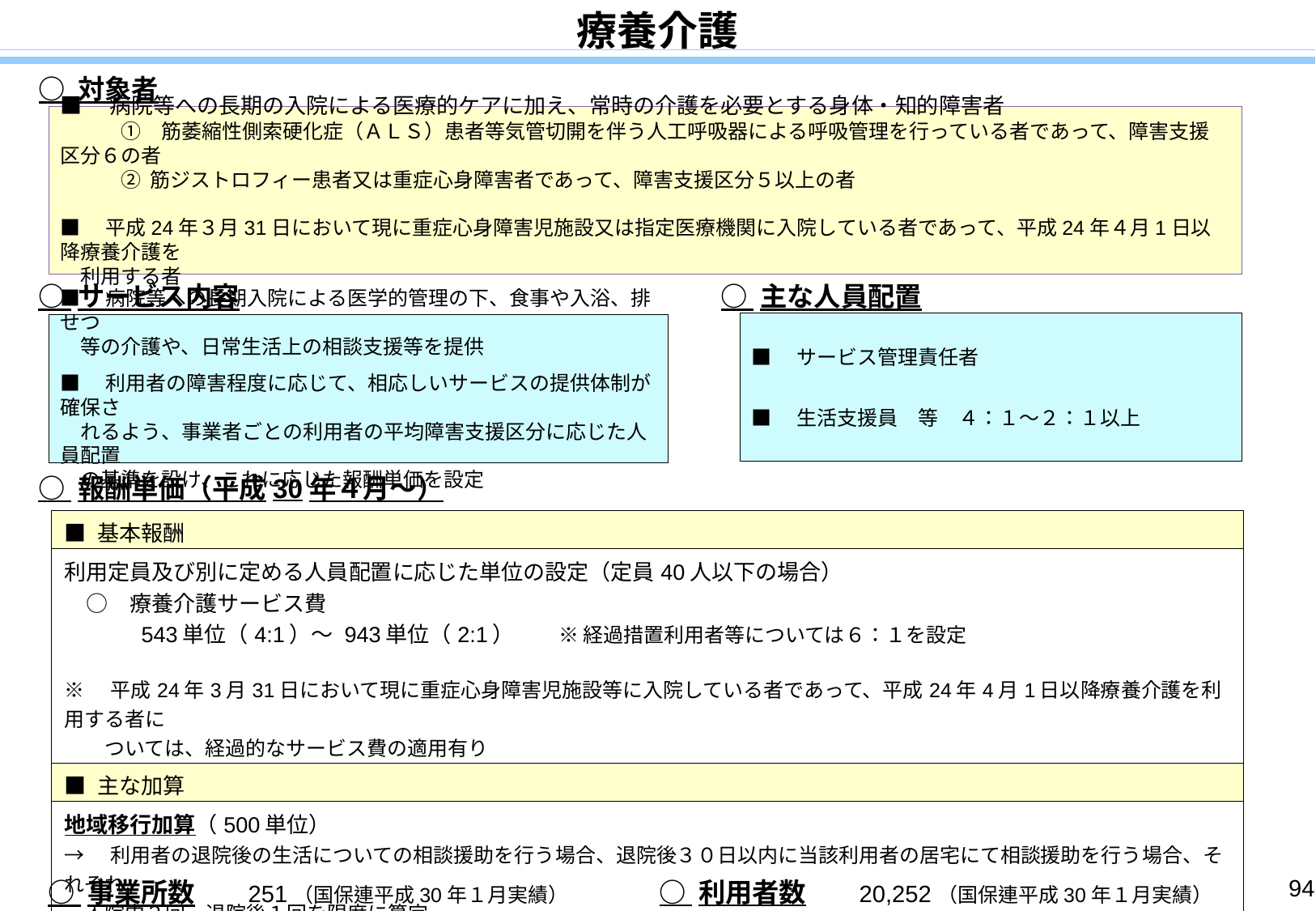

療養介護
○ 対象者
■　病院等への長期の入院による医療的ケアに加え、常時の介護を必要とする身体・知的障害者
　　　①　筋萎縮性側索硬化症（ＡＬＳ）患者等気管切開を伴う人工呼吸器による呼吸管理を行っている者であって、障害支援区分６の者
　　　②  筋ジストロフィー患者又は重症心身障害者であって、障害支援区分５以上の者

■　平成24年３月31日において現に重症心身障害児施設又は指定医療機関に入院している者であって、平成24年４月1日以降療養介護を
　利用する者
○ サービス内容
○ 主な人員配置
■　サービス管理責任者

■　生活支援員　等　４：１～２：１以上
■　病院等への長期入院による医学的管理の下、食事や入浴、排せつ
　等の介護や、日常生活上の相談支援等を提供

■　利用者の障害程度に応じて、相応しいサービスの提供体制が確保さ
　れるよう、事業者ごとの利用者の平均障害支援区分に応じた人員配置
　の基準を設け、これに応じた報酬単価を設定
○ 報酬単価（平成30年４月～）
| ■ 基本報酬 |
| --- |
| 利用定員及び別に定める人員配置に応じた単位の設定（定員40人以下の場合） 　○　療養介護サービス費 　　 　543単位（4:1）～ 943単位（2:1）　　※ 経過措置利用者等については６：１を設定 ※　平成24年3月31日において現に重症心身障害児施設等に入院している者であって、平成24年4月1日以降療養介護を利用する者に 　　ついては、経過的なサービス費の適用有り ※　医療に要する費用及び食費等については、医療保険より給付 |
| ■ 主な加算 |
| 地域移行加算（500単位） →　利用者の退院後の生活についての相談援助を行う場合、退院後３０日以内に当該利用者の居宅にて相談援助を行う場合、それぞれ、 　入院中２回・退院後１回を限度に算定 |
94
○ 利用者数　　20,252（国保連平成30年１月実績）
○ 事業所数　　251（国保連平成30年１月実績）